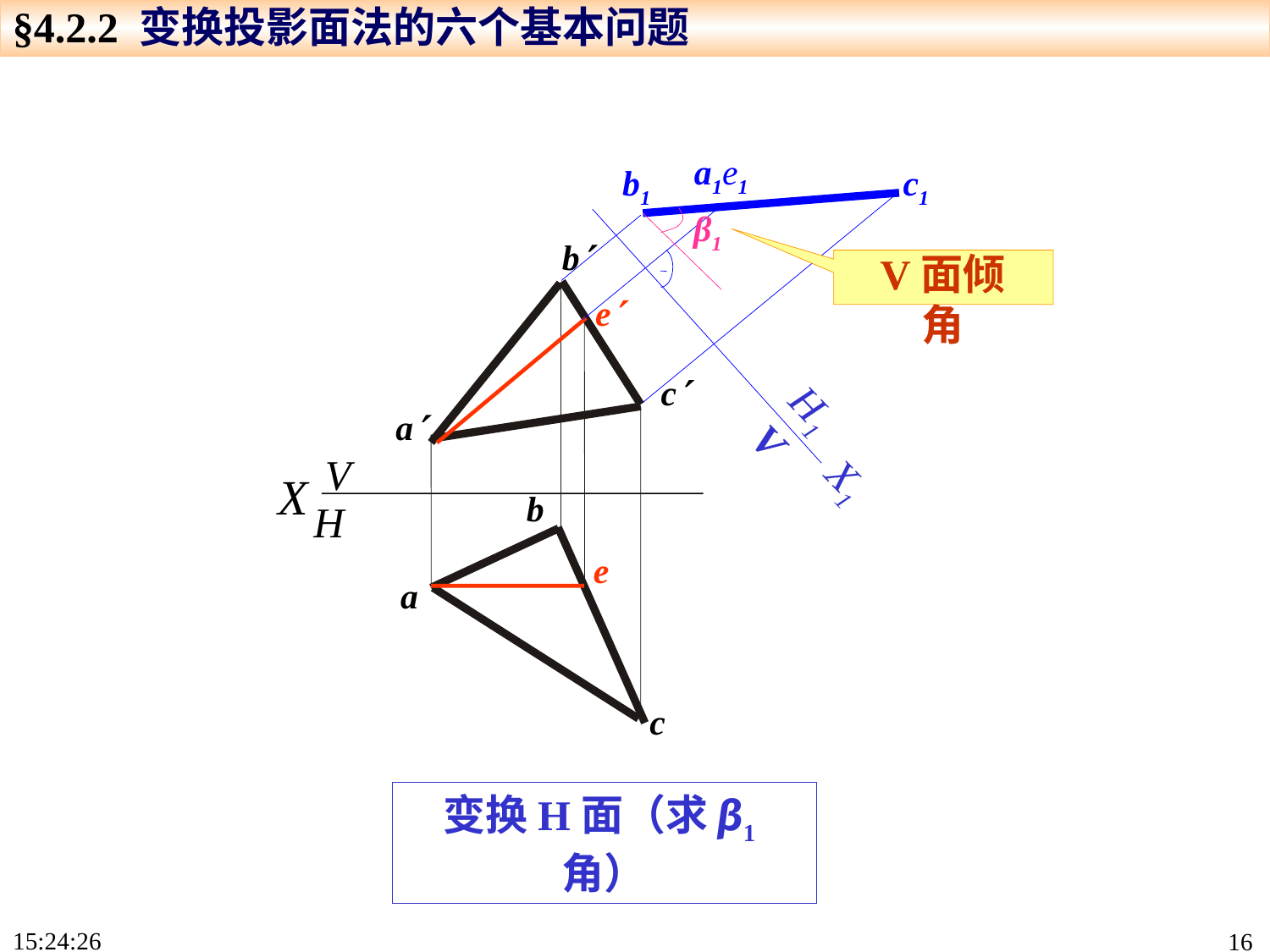

§4.2.2 变换投影面法的六个基本问题
a1e1
b1
c1

β1

X1
b′
V面倾角

e′

c′
H1
V
a′

V
H
X
b

e

a

c
变换H面（求β1角）
15:24:26
16